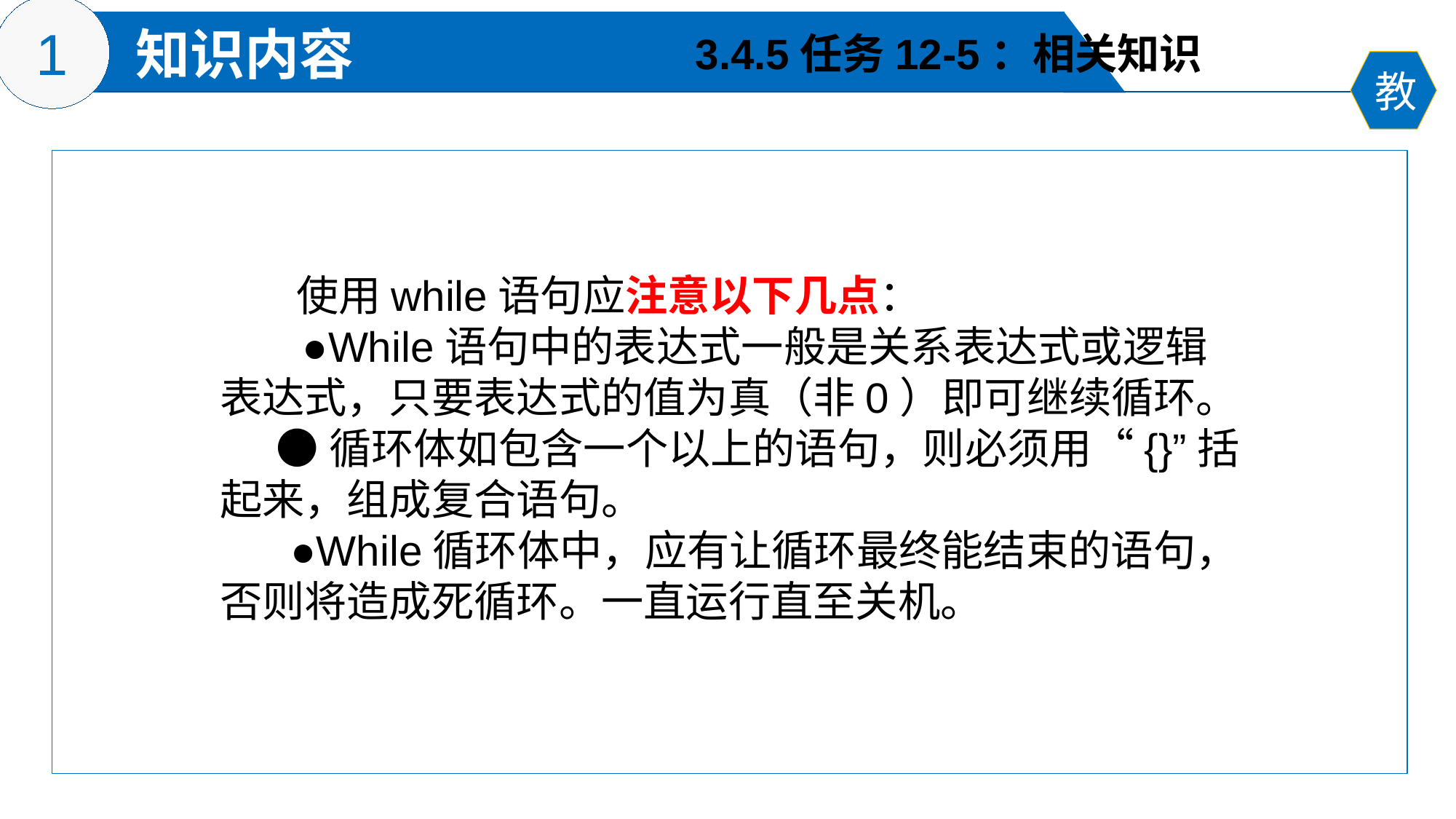

3.4.5任务12-5：相关知识

       使用while语句应注意以下几点：
       ●While语句中的表达式一般是关系表达式或逻辑表达式，只要表达式的值为真（非0）即可继续循环。
      ●循环体如包含一个以上的语句，则必须用“{}”括起来，组成复合语句。
      ●While循环体中，应有让循环最终能结束的语句，否则将造成死循环。一直运行直至关机。